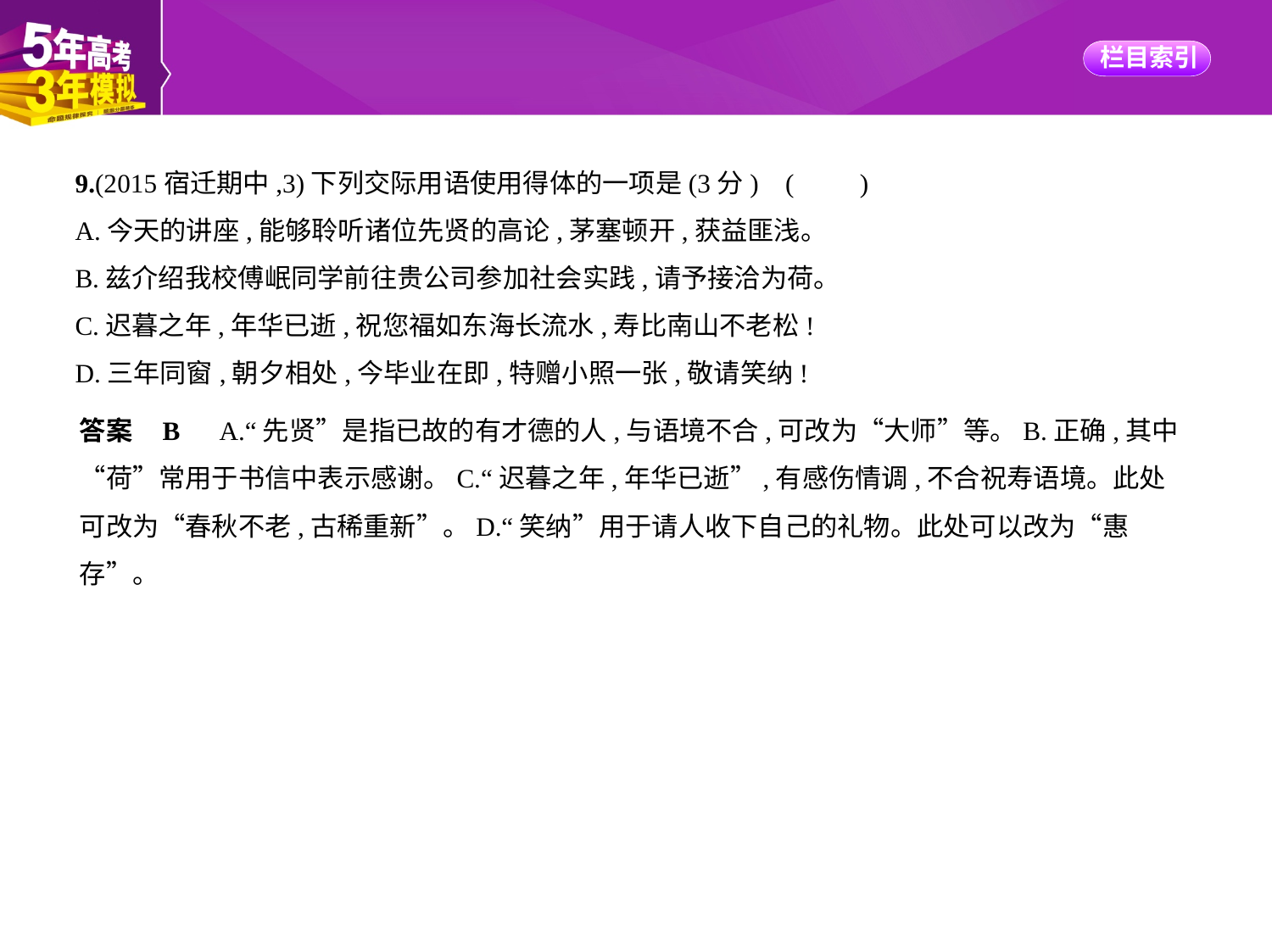

9.(2015宿迁期中,3)下列交际用语使用得体的一项是(3分) (　　)
A.今天的讲座,能够聆听诸位先贤的高论,茅塞顿开,获益匪浅。
B.兹介绍我校傅岷同学前往贵公司参加社会实践,请予接洽为荷。
C.迟暮之年,年华已逝,祝您福如东海长流水,寿比南山不老松!
D.三年同窗,朝夕相处,今毕业在即,特赠小照一张,敬请笑纳!
答案    B　A.“先贤”是指已故的有才德的人,与语境不合,可改为“大师”等。B.正确,其中
“荷”常用于书信中表示感谢。C.“迟暮之年,年华已逝”,有感伤情调,不合祝寿语境。此处
可改为“春秋不老,古稀重新”。D.“笑纳”用于请人收下自己的礼物。此处可以改为“惠
存”。